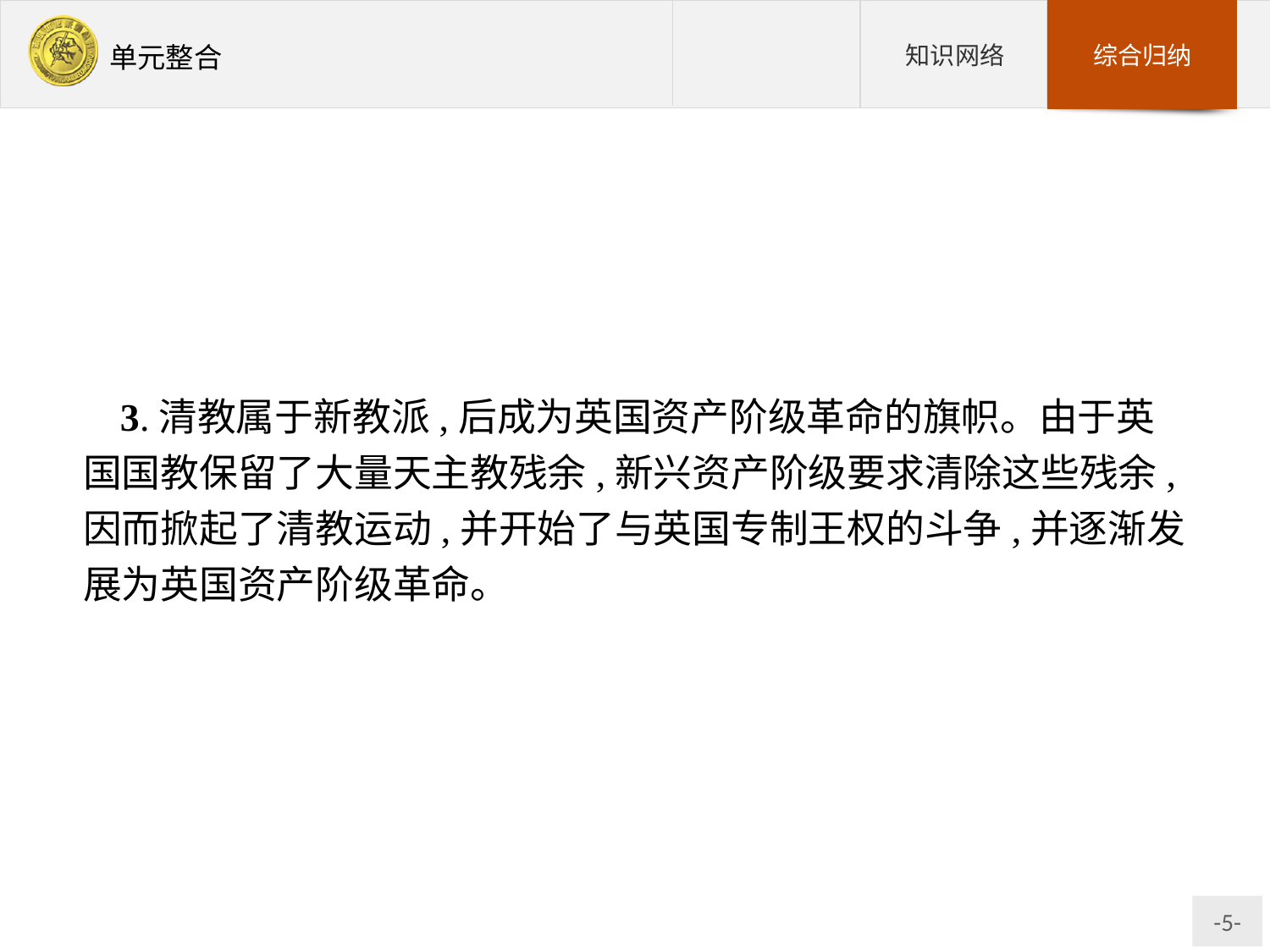

3.清教属于新教派,后成为英国资产阶级革命的旗帜。由于英国国教保留了大量天主教残余,新兴资产阶级要求清除这些残余,因而掀起了清教运动,并开始了与英国专制王权的斗争,并逐渐发展为英国资产阶级革命。